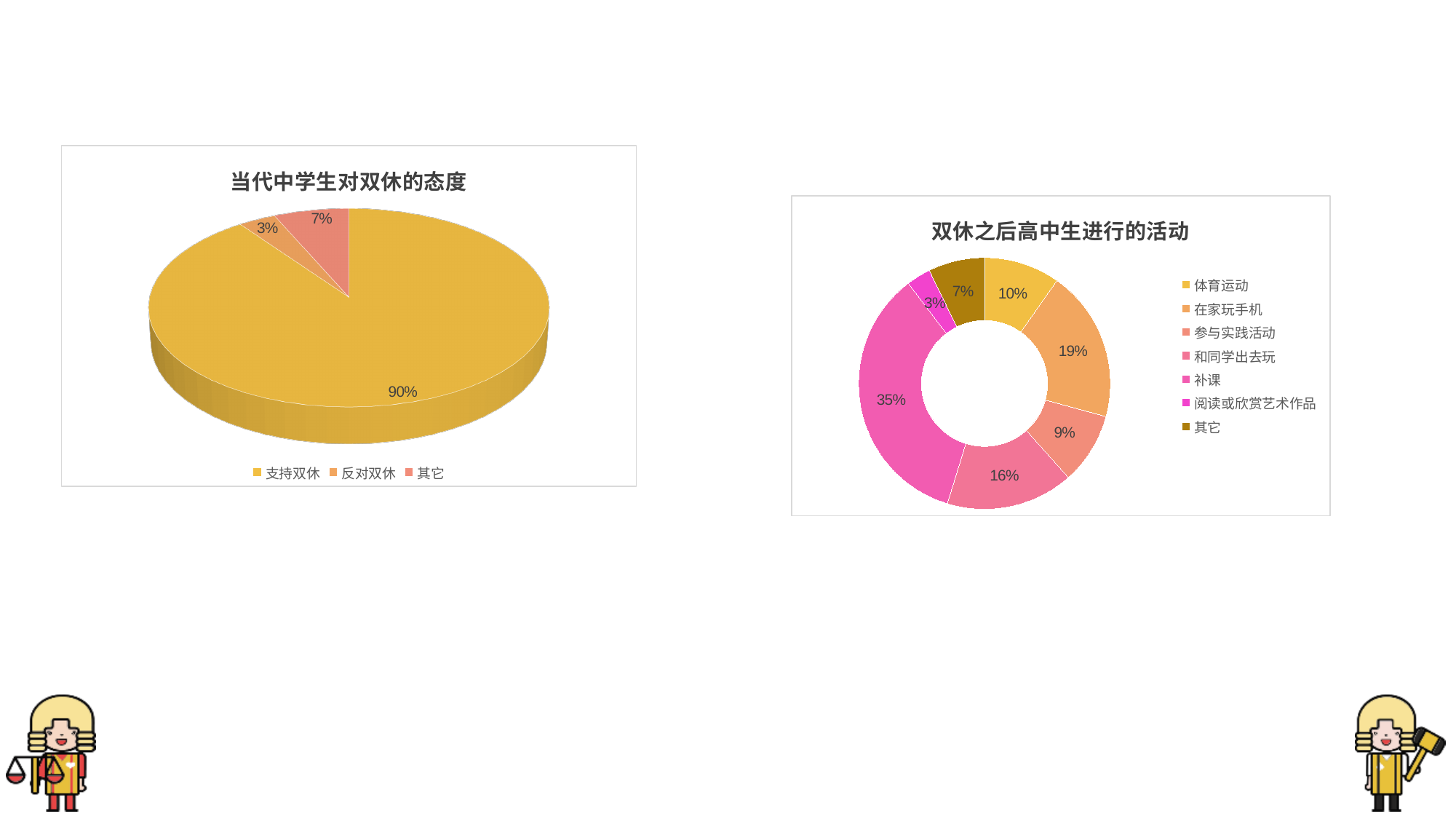

#

[unsupported chart]

### Chart: 双休之后高中生进行的活动

| Category | 人数 |
|---|---|
| 体育运动 | 50.0 |
| 在家玩手机 | 100.0 |
| 参与实践活动 | 47.0 |
| 和同学出去玩 | 84.0 |
| 补课 | 179.0 |
| 阅读或欣赏艺术作品 | 16.0 |
| 其它 | 37.0 |

### Chart: 文化作品类型

| Category | 10-25 | 25-40 | 40-55 | 55以上 |
|---|---|---|---|---|
| 科幻 | 90.0 | 30.0 | 30.0 | 0.0 |
| 言情 | 70.0 | 20.0 | 30.0 | 20.0 |
| 悬疑 | 50.0 | 30.0 | 20.0 | 0.0 |
| 艺术 | 40.0 | 0.0 | 20.0 | 20.0 |
| 诗歌 | 30.0 | 10.0 | 20.0 | 10.0 |
| 时事 | 20.0 | 10.0 | 20.0 | 10.0 |
| 二次元 | 90.0 | 10.0 | 0.0 | 0.0 |
| 专业 | 40.0 | 0.0 | 20.0 | 0.0 |
| 耽美 | 20.0 | 10.0 | 0.0 | 0.0 |
| 娱乐 | 90.0 | 30.0 | 30.0 | 20.0 |
| 其他 | 10.0 | 0.0 | 0.0 | 10.0 |